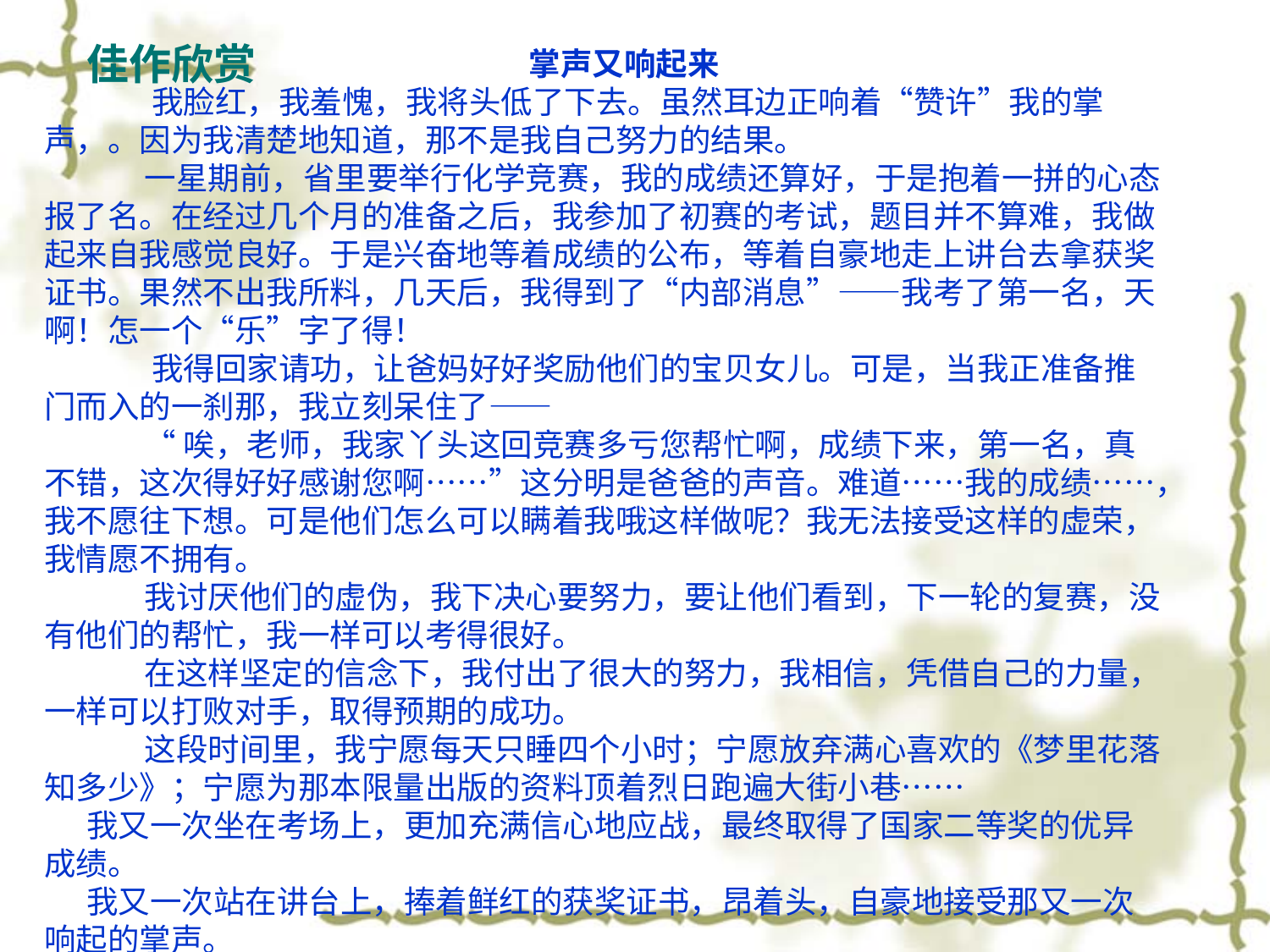

佳作欣赏
掌声又响起来
        我脸红，我羞愧，我将头低了下去。虽然耳边正响着“赞许”我的掌声，。因为我清楚地知道，那不是我自己努力的结果。
       一星期前，省里要举行化学竞赛，我的成绩还算好，于是抱着一拼的心态报了名。在经过几个月的准备之后，我参加了初赛的考试，题目并不算难，我做起来自我感觉良好。于是兴奋地等着成绩的公布，等着自豪地走上讲台去拿获奖证书。果然不出我所料，几天后，我得到了“内部消息”——我考了第一名，天啊！怎一个“乐”字了得！
        我得回家请功，让爸妈好好奖励他们的宝贝女儿。可是，当我正准备推门而入的一刹那，我立刻呆住了——
        “唉，老师，我家丫头这回竞赛多亏您帮忙啊，成绩下来，第一名，真不错，这次得好好感谢您啊……”这分明是爸爸的声音。难道……我的成绩……，我不愿往下想。可是他们怎么可以瞒着我哦这样做呢？我无法接受这样的虚荣，我情愿不拥有。
       我讨厌他们的虚伪，我下决心要努力，要让他们看到，下一轮的复赛，没有他们的帮忙，我一样可以考得很好。
       在这样坚定的信念下，我付出了很大的努力，我相信，凭借自己的力量，一样可以打败对手，取得预期的成功。
       这段时间里，我宁愿每天只睡四个小时；宁愿放弃满心喜欢的《梦里花落知多少》；宁愿为那本限量出版的资料顶着烈日跑遍大街小巷……
我又一次坐在考场上，更加充满信心地应战，最终取得了国家二等奖的优异成绩。
我又一次站在讲台上，捧着鲜红的获奖证书，昂着头，自豪地接受那又一次响起的掌声。